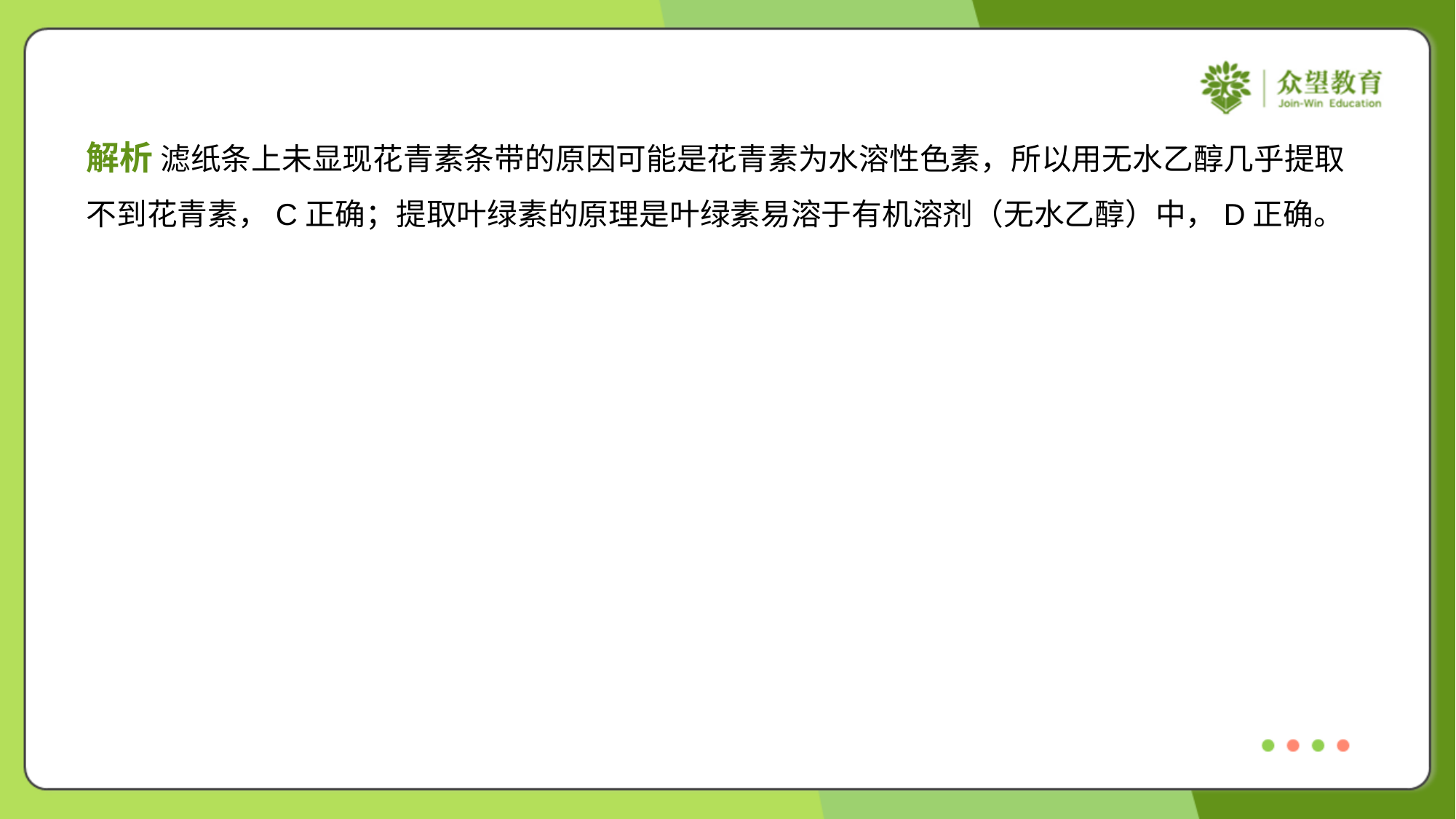

解析 滤纸条上未显现花青素条带的原因可能是花青素为水溶性色素，所以用无水乙醇几乎提取
不到花青素，C正确；提取叶绿素的原理是叶绿素易溶于有机溶剂（无水乙醇）中，D正确。